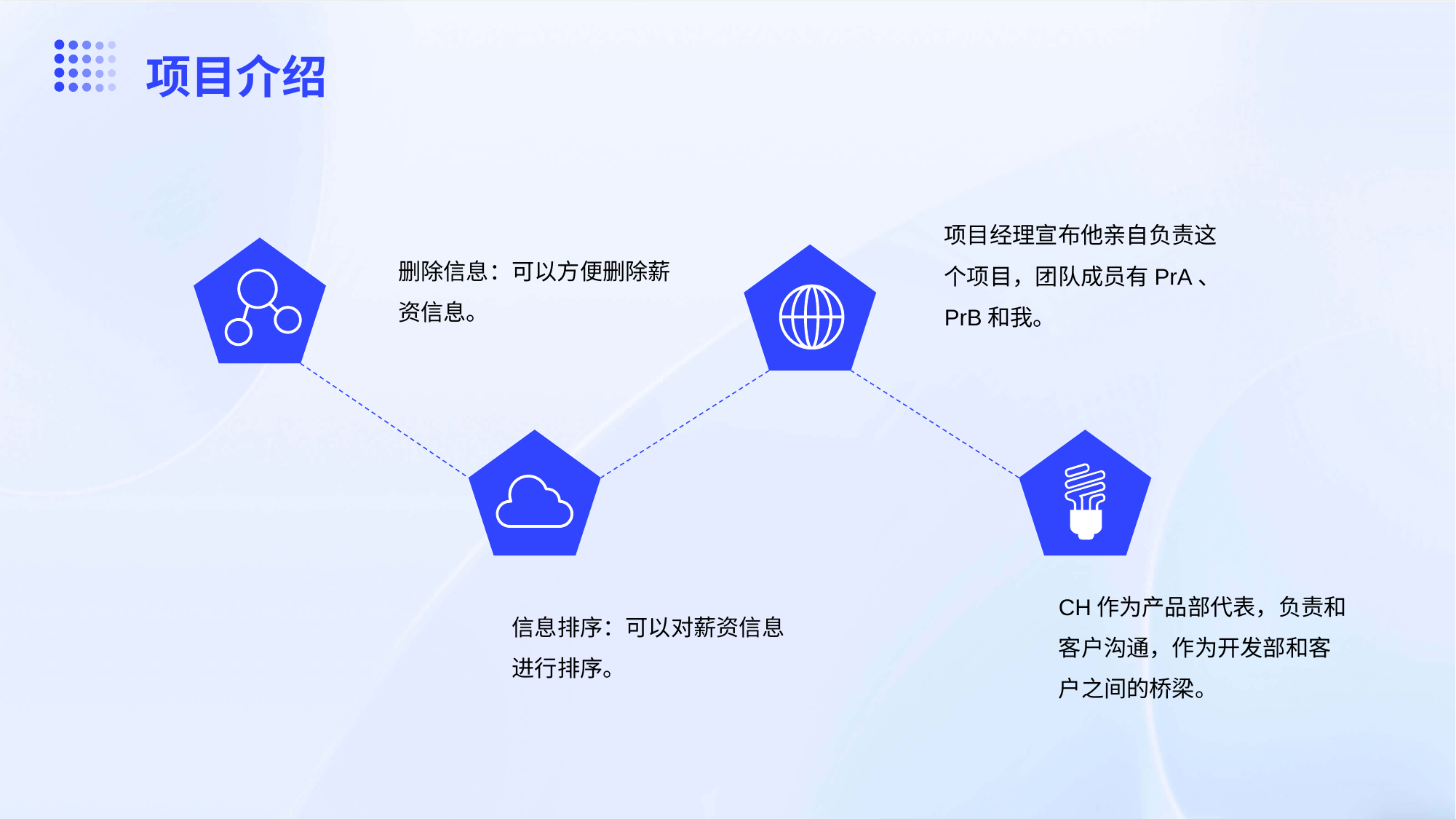

项目介绍

项目经理宣布他亲自负责这个项目，团队成员有PrA、PrB和我。
删除信息：可以方便删除薪资信息。

信息排序：可以对薪资信息进行排序。
CH作为产品部代表，负责和客户沟通，作为开发部和客户之间的桥梁。